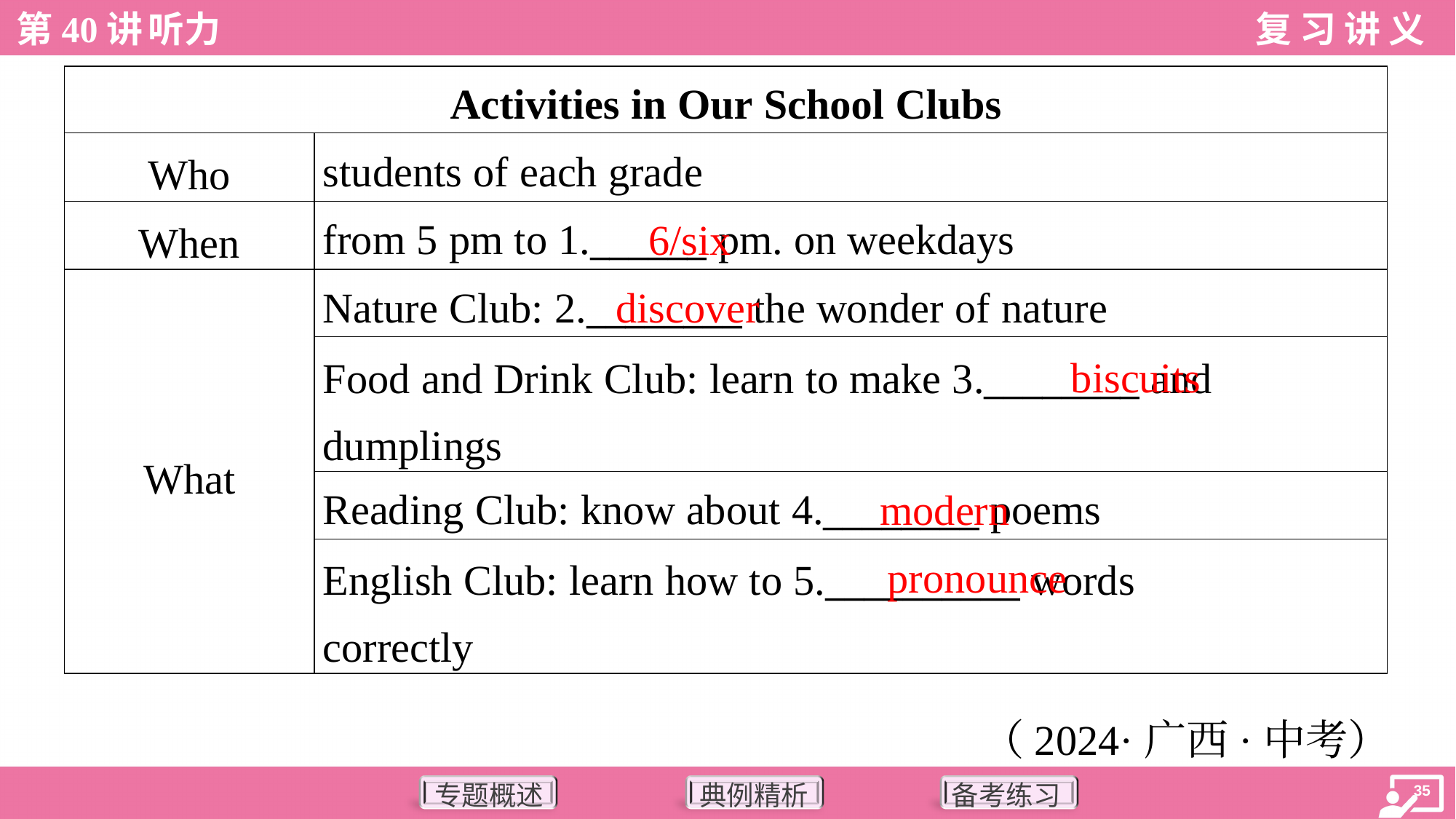

| Activities in Our School Clubs |  |
| --- | --- |
| Who | students of each grade |
| When | from 5 pm to 1.\_\_\_\_\_\_ pm. on weekdays |
| What | Nature Club: 2.\_\_\_\_\_\_\_\_ the wonder of nature |
|  | Food and Drink Club: learn to make 3.\_\_\_\_\_\_\_\_ and dumplings |
|  | Reading Club: know about 4.\_\_\_\_\_\_\_\_ poems |
|  | English Club: learn how to 5.\_\_\_\_\_\_\_\_\_\_ words correctly |
6/six
discover
biscuits
modern
pronounce
（2024·广西·中考）